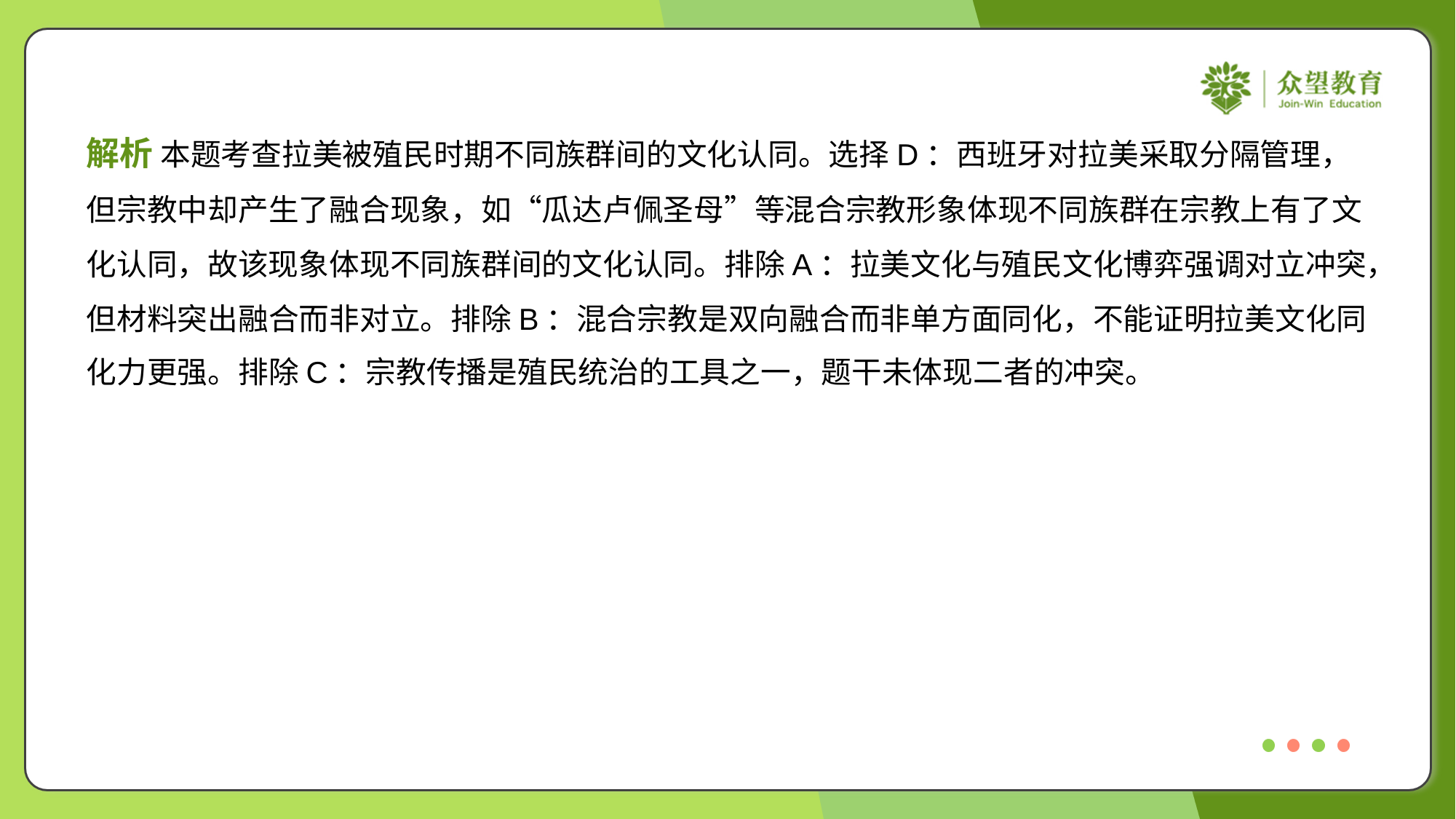

解析 本题考查拉美被殖民时期不同族群间的文化认同。选择D：西班牙对拉美采取分隔管理，
但宗教中却产生了融合现象，如“瓜达卢佩圣母”等混合宗教形象体现不同族群在宗教上有了文
化认同，故该现象体现不同族群间的文化认同。排除A：拉美文化与殖民文化博弈强调对立冲突，
但材料突出融合而非对立。排除B：混合宗教是双向融合而非单方面同化，不能证明拉美文化同
化力更强。排除C：宗教传播是殖民统治的工具之一，题干未体现二者的冲突。